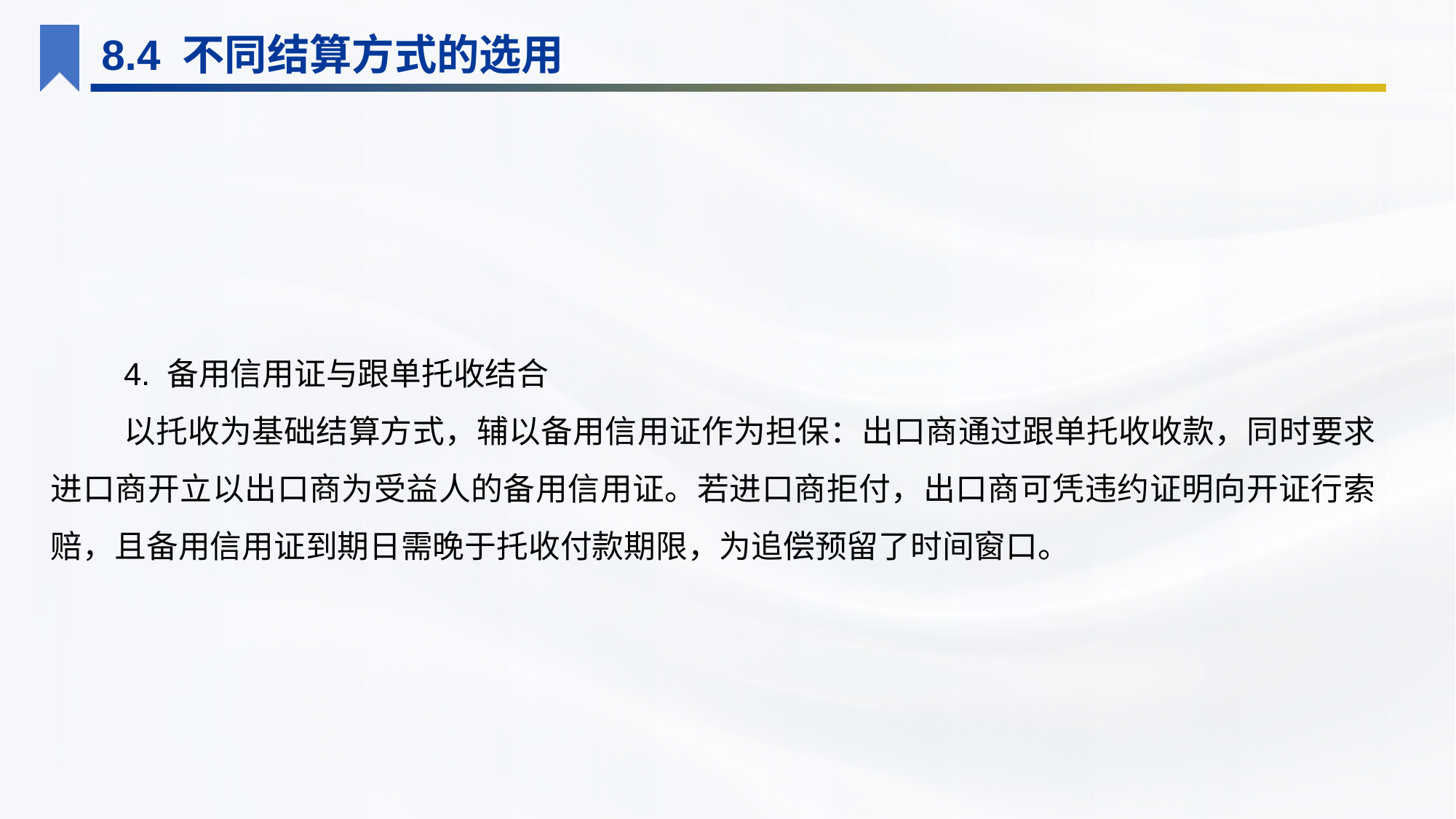

8.4 不同结算方式的选用
4. 备用信用证与跟单托收结合
以托收为基础结算方式，辅以备用信用证作为担保：出口商通过跟单托收收款，同时要求进口商开立以出口商为受益人的备用信用证。若进口商拒付，出口商可凭违约证明向开证行索赔，且备用信用证到期日需晚于托收付款期限，为追偿预留了时间窗口。